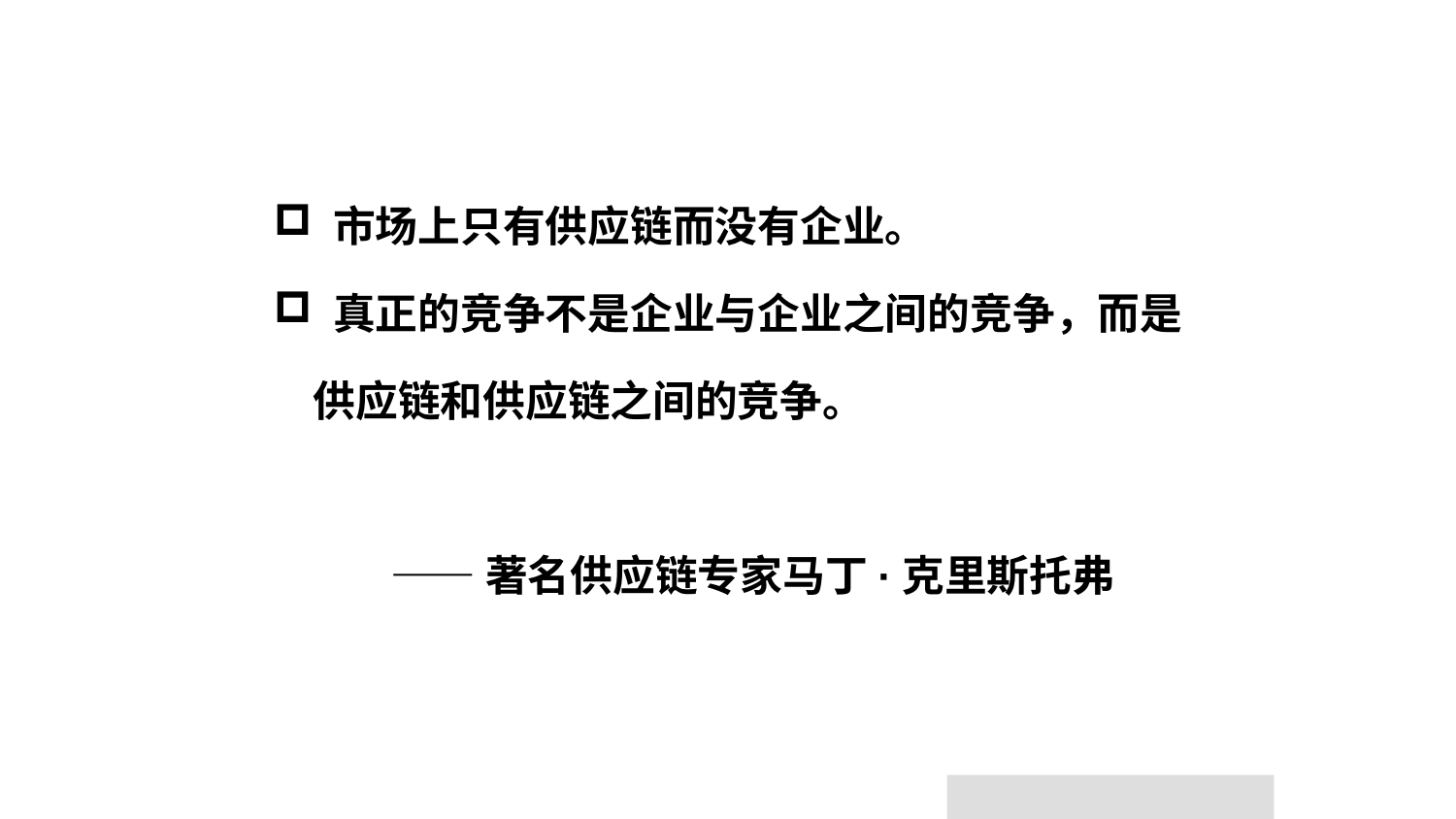

市场上只有供应链而没有企业。
 真正的竞争不是企业与企业之间的竞争，而是
   供应链和供应链之间的竞争。

            ——著名供应链专家马丁·克里斯托弗